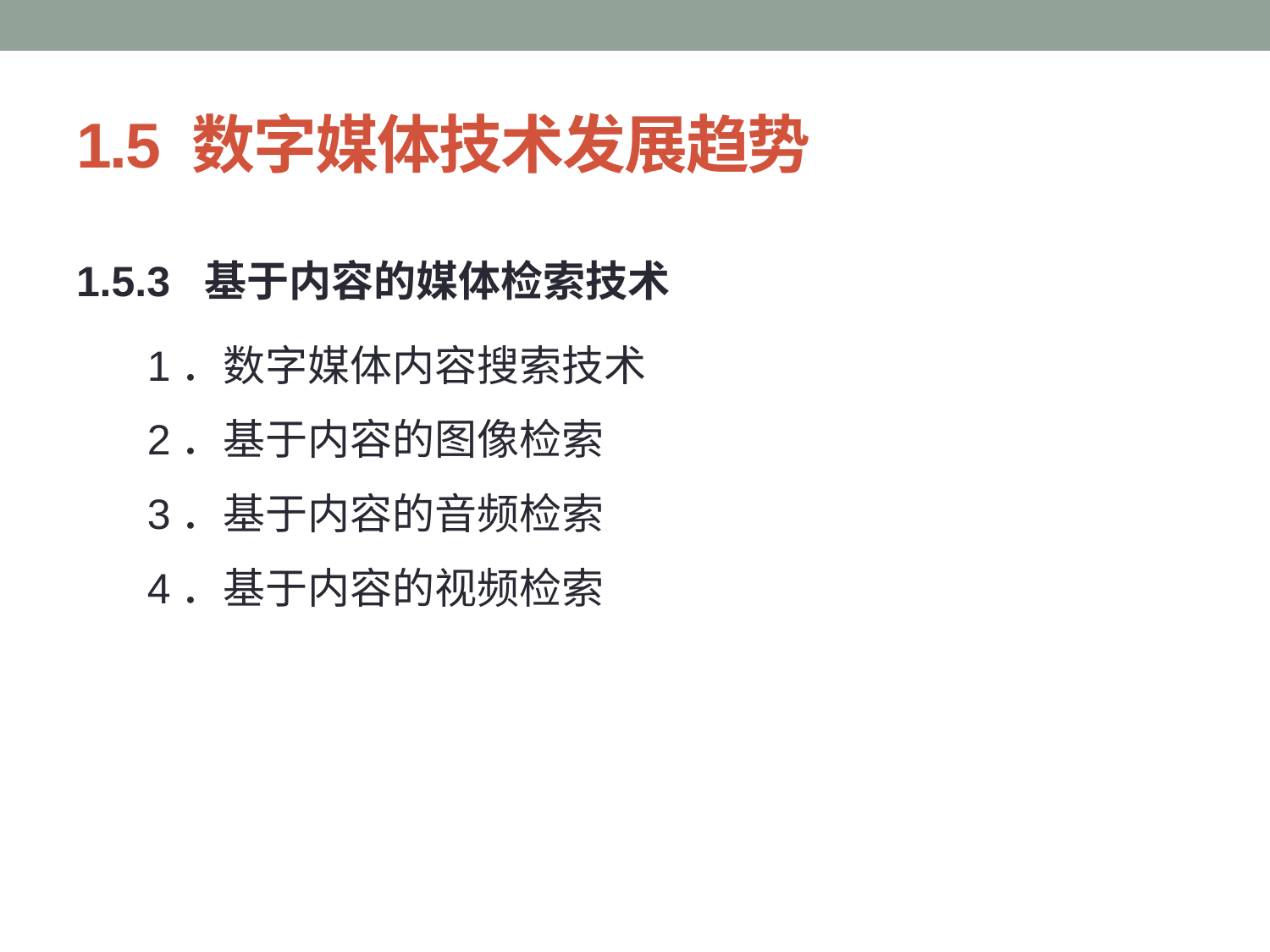

# 1.5 数字媒体技术发展趋势
1.5.3  基于内容的媒体检索技术
      1．数字媒体内容搜索技术
      2．基于内容的图像检索
      3．基于内容的音频检索
      4．基于内容的视频检索